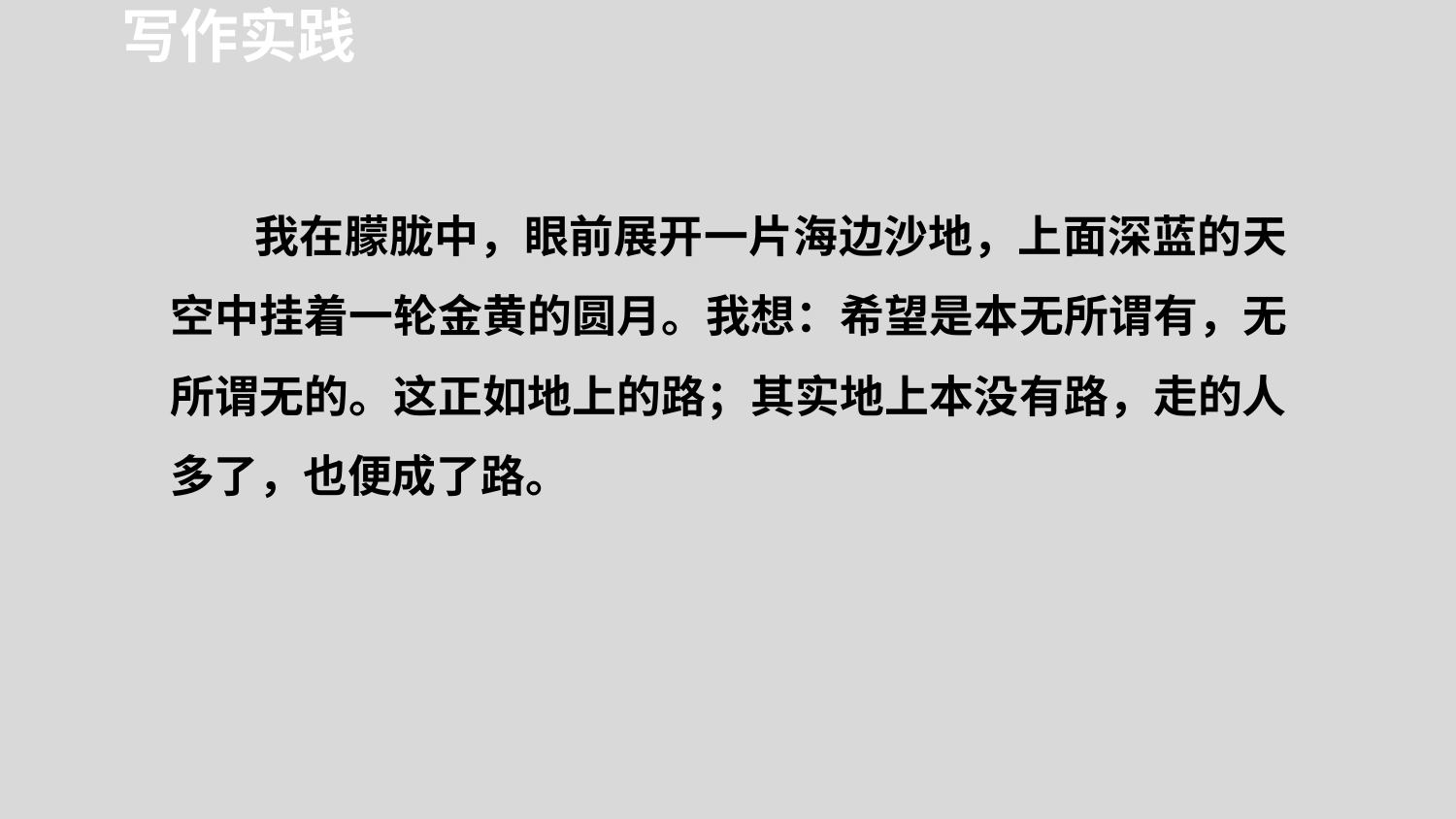

写作实践
我在朦胧中，眼前展开一片海边沙地，上面深蓝的天空中挂着一轮金黄的圆月。我想：希望是本无所谓有，无所谓无的。这正如地上的路；其实地上本没有路，走的人多了，也便成了路。